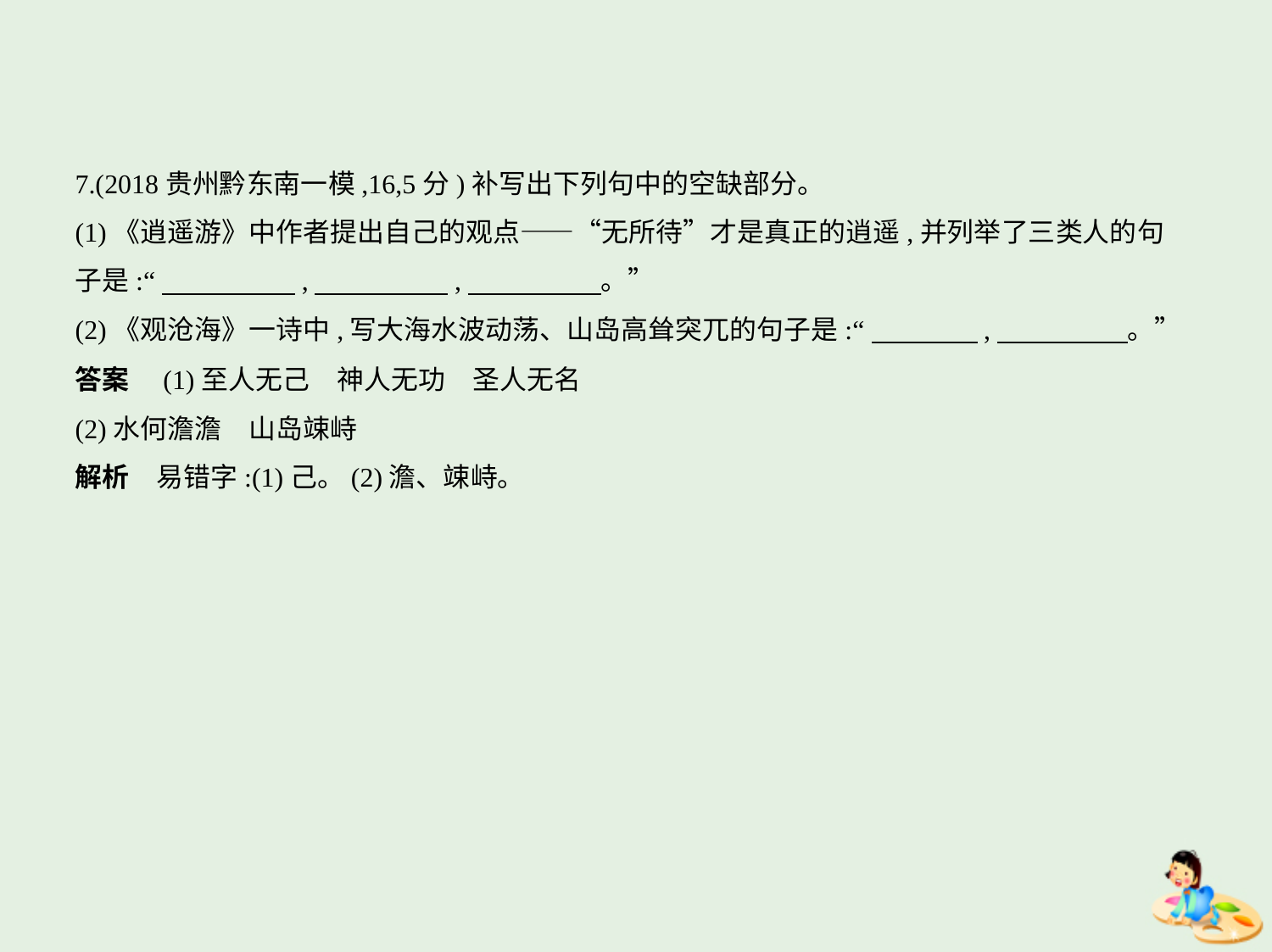

7.(2018贵州黔东南一模,16,5分)补写出下列句中的空缺部分。
(1)《逍遥游》中作者提出自己的观点——“无所待”才是真正的逍遥,并列举了三类人的句
子是:“　　　　    ,　　　　    ,　　　　    。”
(2)《观沧海》一诗中,写大海水波动荡、山岛高耸突兀的句子是:“　　　    ,　　　        。”
答案　(1)至人无己　神人无功　圣人无名
(2)水何澹澹　山岛竦峙
解析　易错字:(1)己。(2)澹、竦峙。